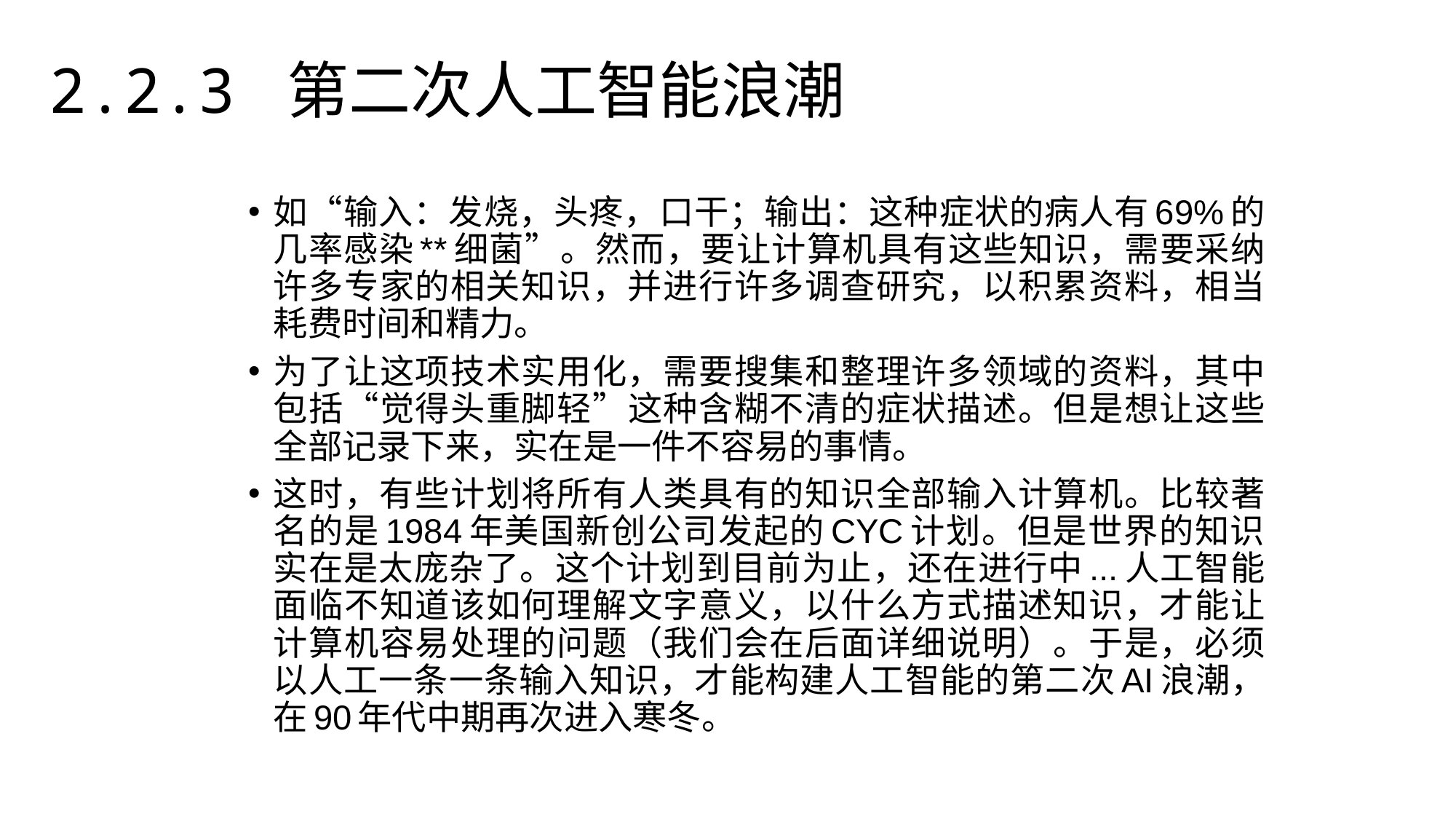

2.2.3 第二次人工智能浪潮
如“输入：发烧，头疼，口干；输出：这种症状的病人有69%的几率感染**细菌”。然而，要让计算机具有这些知识，需要采纳许多专家的相关知识，并进行许多调查研究，以积累资料，相当耗费时间和精力。
为了让这项技术实用化，需要搜集和整理许多领域的资料，其中包括“觉得头重脚轻”这种含糊不清的症状描述。但是想让这些全部记录下来，实在是一件不容易的事情。
这时，有些计划将所有人类具有的知识全部输入计算机。比较著名的是1984年美国新创公司发起的CYC计划。但是世界的知识实在是太庞杂了。这个计划到目前为止，还在进行中...人工智能面临不知道该如何理解文字意义，以什么方式描述知识，才能让计算机容易处理的问题（我们会在后面详细说明）。于是，必须以人工一条一条输入知识，才能构建人工智能的第二次AI浪潮，在90年代中期再次进入寒冬。